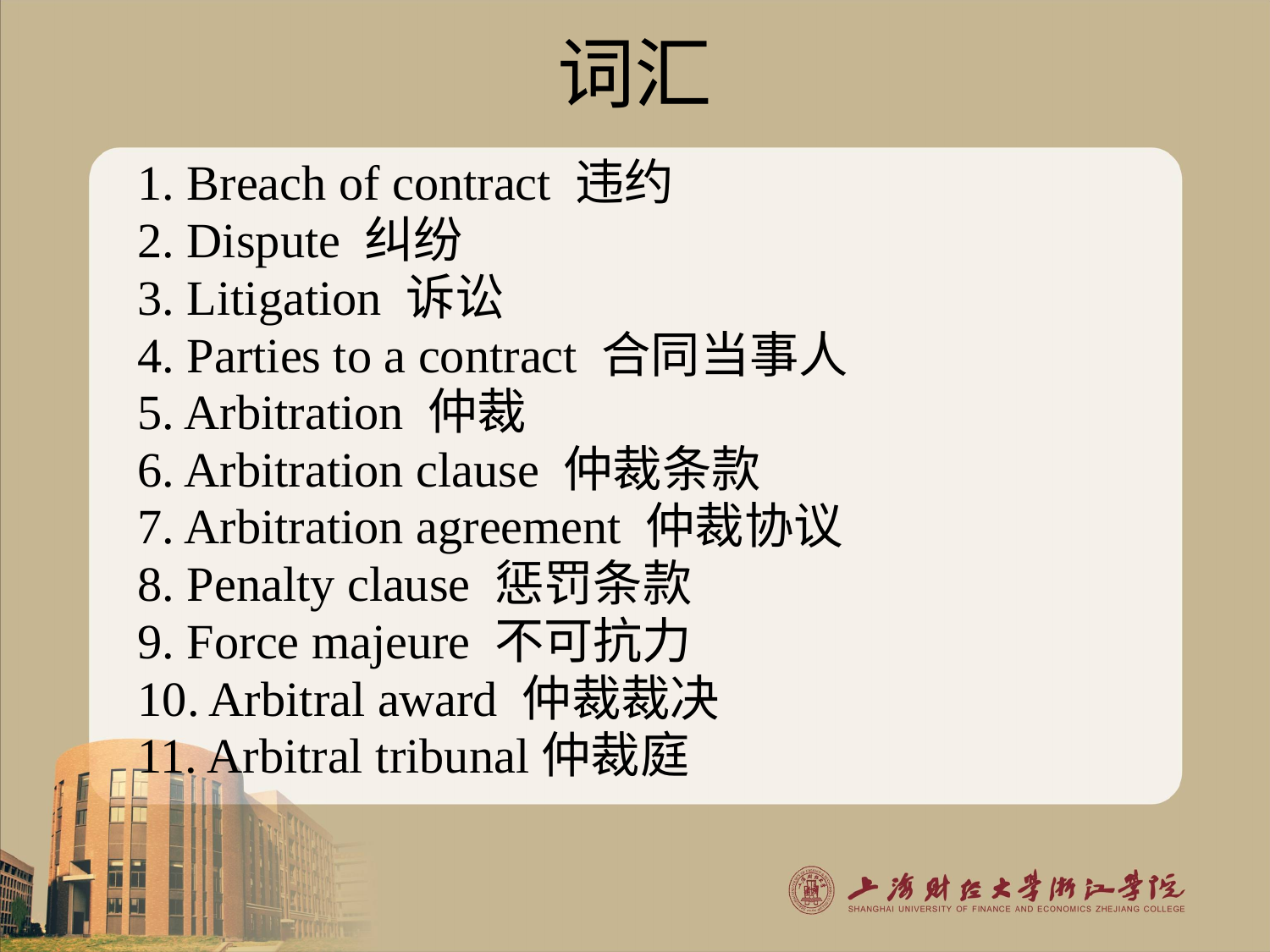

# 词汇
1. Breach of contract 违约
2. Dispute 纠纷
3. Litigation 诉讼
4. Parties to a contract 合同当事人
5. Arbitration 仲裁
6. Arbitration clause 仲裁条款
7. Arbitration agreement 仲裁协议
8. Penalty clause 惩罚条款
9. Force majeure 不可抗力
10. Arbitral award 仲裁裁决
11. Arbitral tribunal仲裁庭